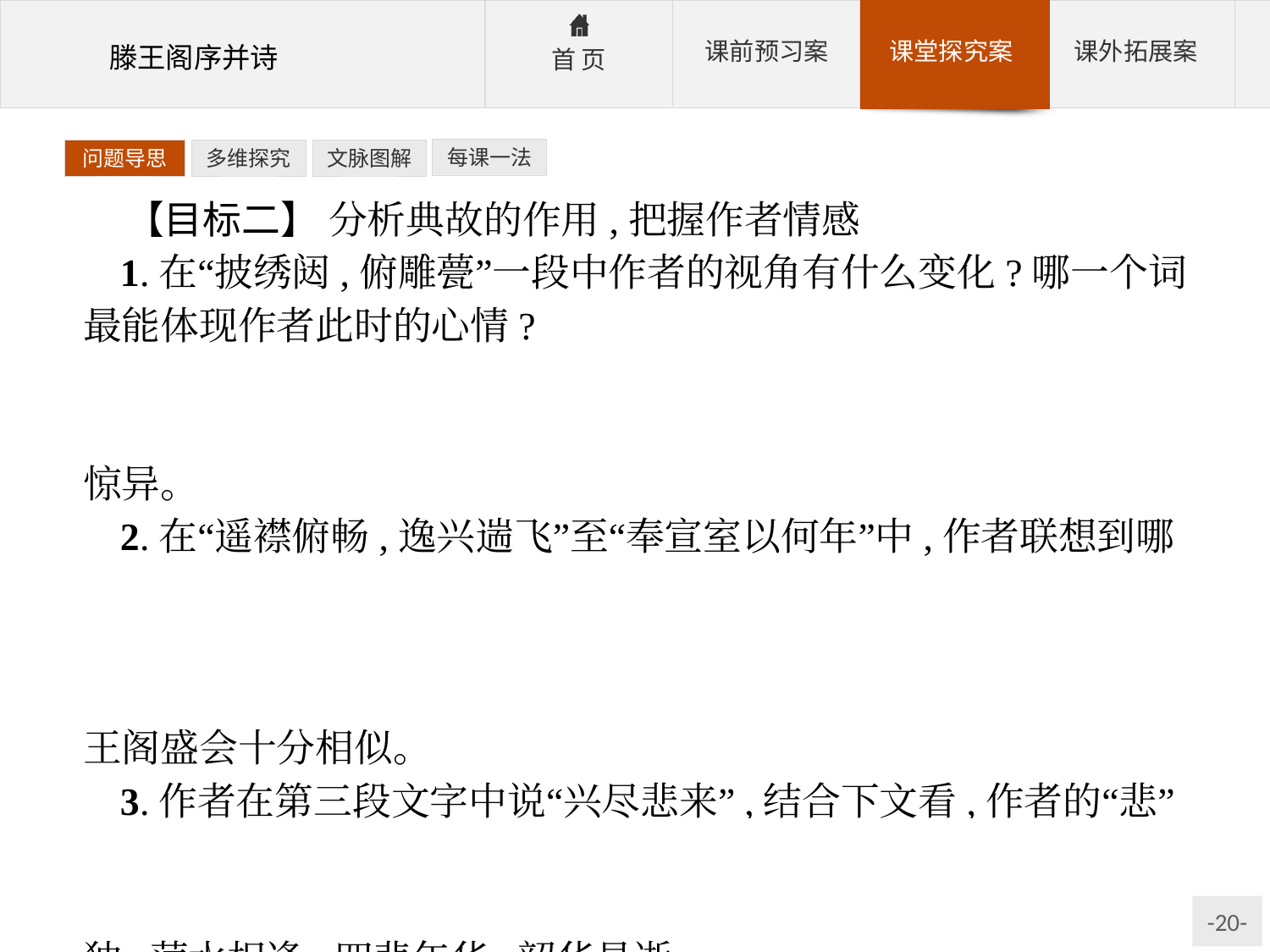

每课一法
问题导思
多维探究
文脉图解
【目标二】 分析典故的作用,把握作者情感
1.在“披绣闼,俯雕甍”一段中作者的视角有什么变化?哪一个词最能体现作者此时的心情?
参考答案:视角变化——由阁内到阁外,由近及远,由下到上。“川泽纡其骇瞩”中的“骇”字,体现了作者对滕王阁一带的美景的惊异。
2.在“遥襟俯畅,逸兴遄飞”至“奉宣室以何年”中,作者联想到哪些典故?这些典故都有什么共同特点?
参考答案:“睢园绿竹”“彭泽之樽”“邺水朱华”“临川之笔”,这些典故都是文人墨客之间饮酒赋诗、极尽欢娱的人与事,跟眼前滕王阁盛会十分相似。
3.作者在第三段文字中说“兴尽悲来”,结合下文看,作者的“悲”主要体现在哪些方面?
参考答案:一悲命运,盈虚有数;二悲仕途,壮志难酬;三悲孤独,萍水相逢;四悲年华,韶华易逝。